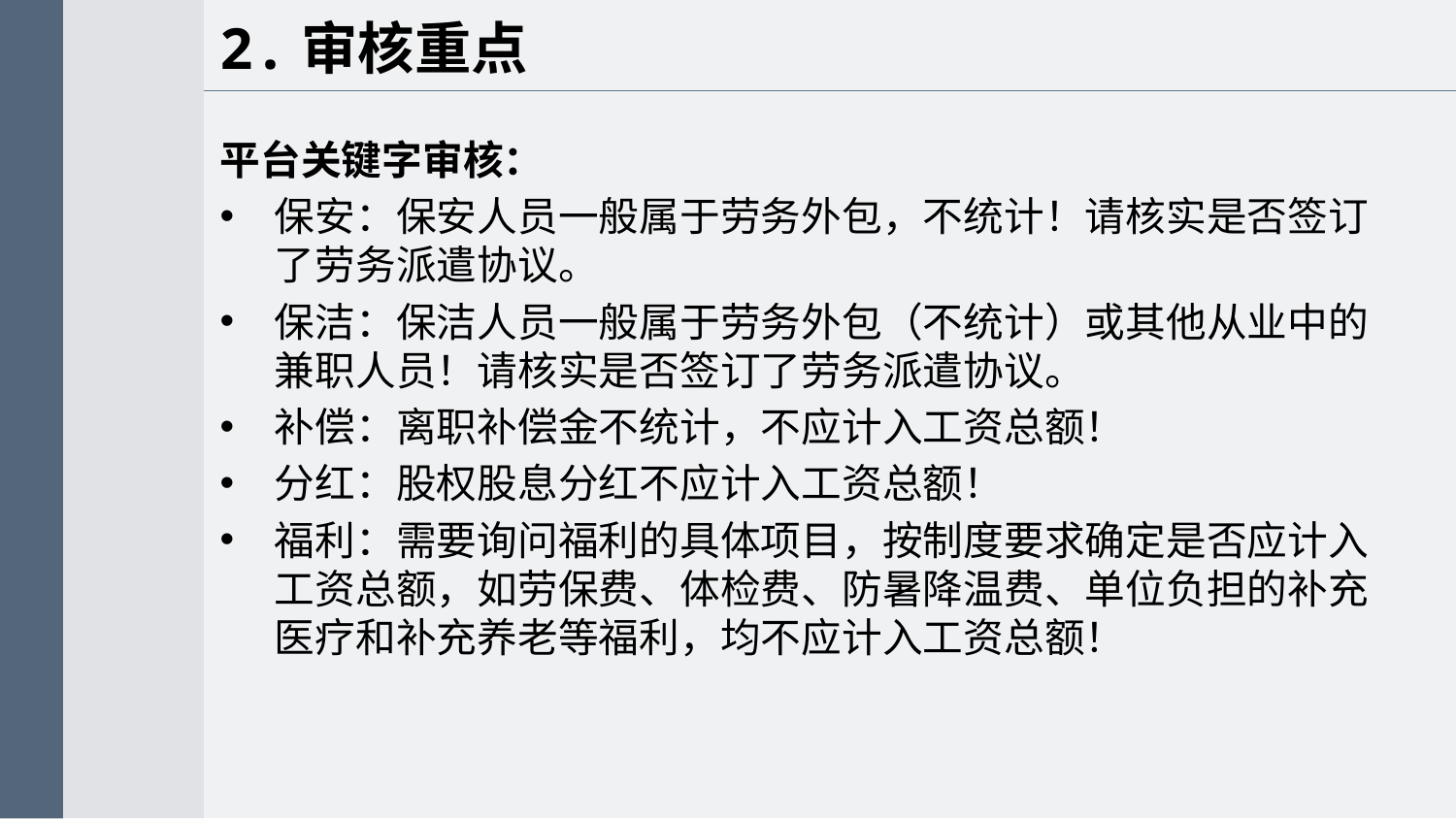

2.审核重点

平台关键字审核：
保安：保安人员一般属于劳务外包，不统计！请核实是否签订了劳务派遣协议。
保洁：保洁人员一般属于劳务外包（不统计）或其他从业中的兼职人员！请核实是否签订了劳务派遣协议。
补偿：离职补偿金不统计，不应计入工资总额！
分红：股权股息分红不应计入工资总额！
福利：需要询问福利的具体项目，按制度要求确定是否应计入工资总额，如劳保费、体检费、防暑降温费、单位负担的补充医疗和补充养老等福利，均不应计入工资总额！